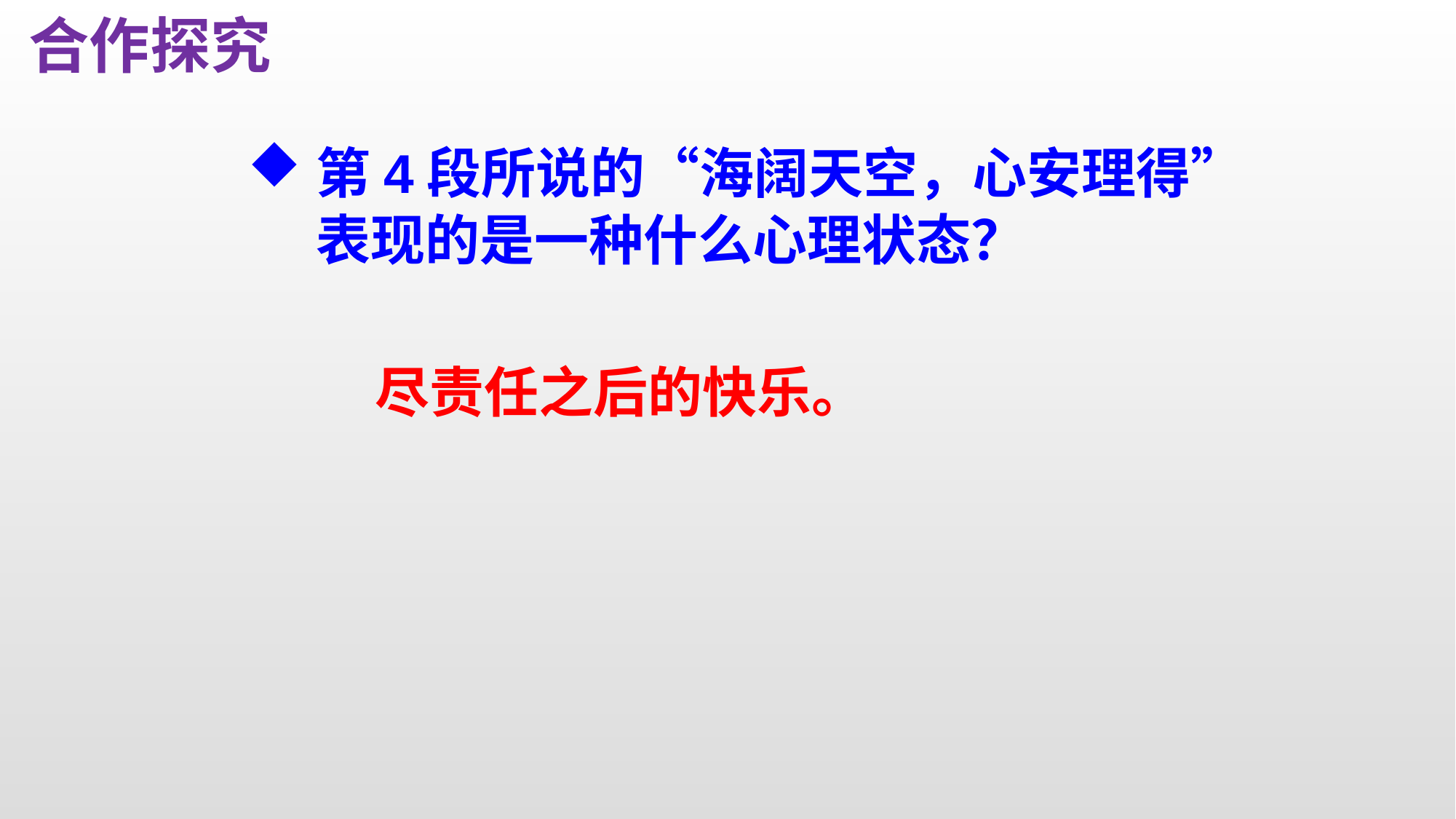

合作探究
第4段所说的“海阔天空，心安理得”表现的是一种什么心理状态？
    尽责任之后的快乐。